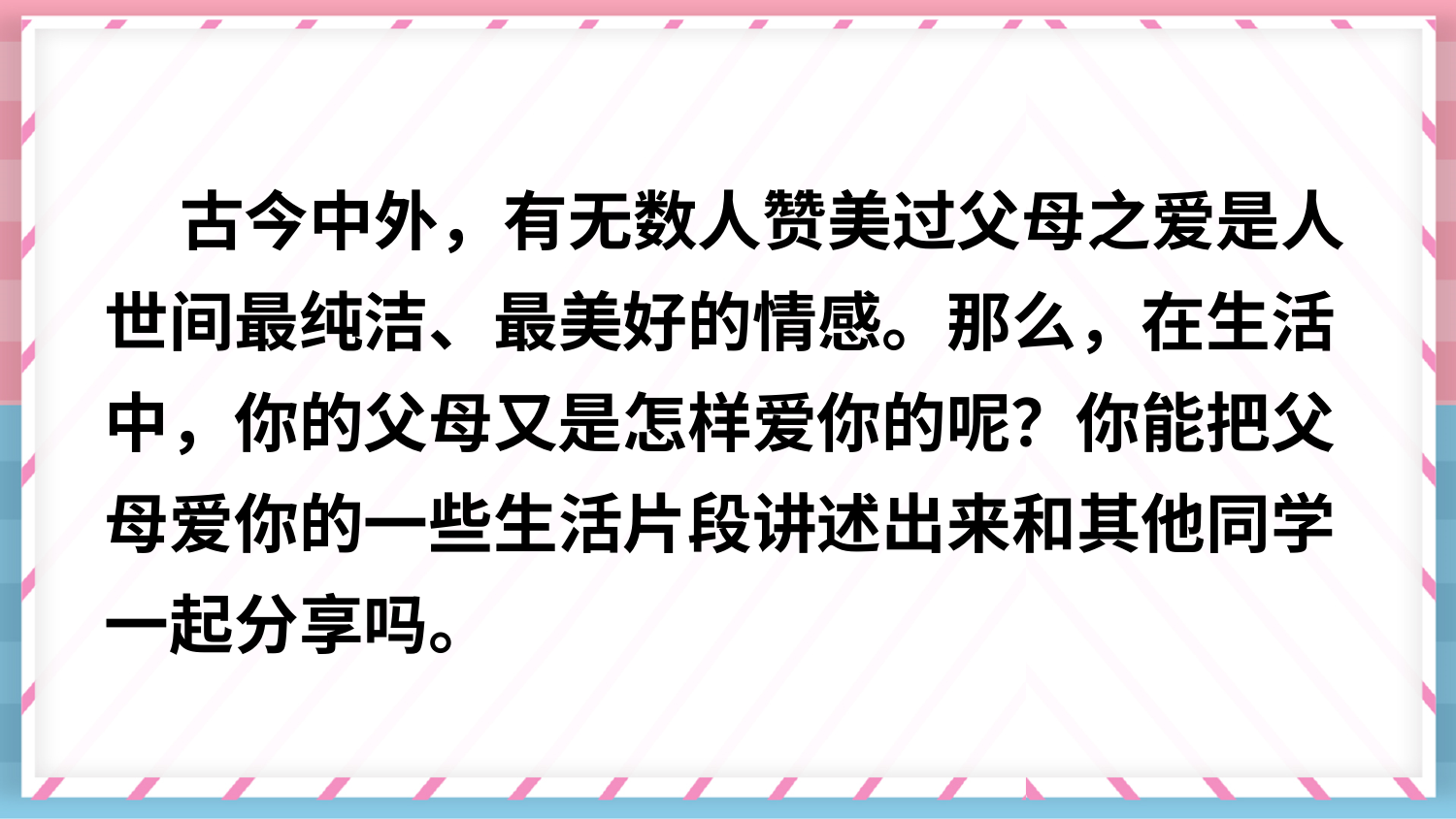

古今中外，有无数人赞美过父母之爱是人世间最纯洁、最美好的情感。那么，在生活中，你的父母又是怎样爱你的呢？你能把父母爱你的一些生活片段讲述出来和其他同学一起分享吗。